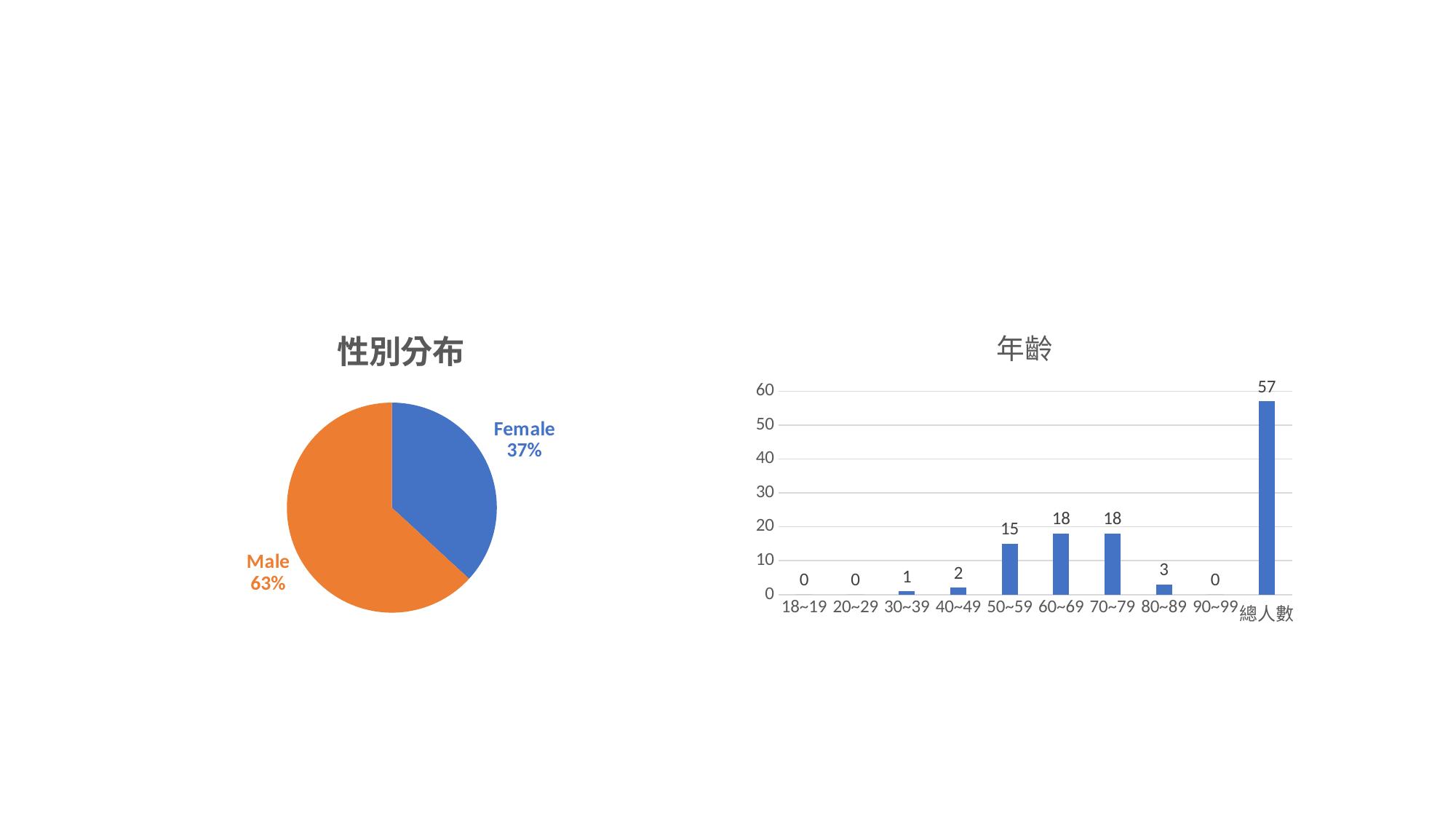

#

### Chart: 性別分布

| Category |  |
|---|---|
| Female | 21.0 |
| Male | 36.0 |

### Chart: 年齡

| Category |  |
|---|---|
| 18~19 | 0.0 |
| 20~29 | 0.0 |
| 30~39 | 1.0 |
| 40~49 | 2.0 |
| 50~59 | 15.0 |
| 60~69 | 18.0 |
| 70~79 | 18.0 |
| 80~89 | 3.0 |
| 90~99 | 0.0 |
| 總人數 | 57.0 |